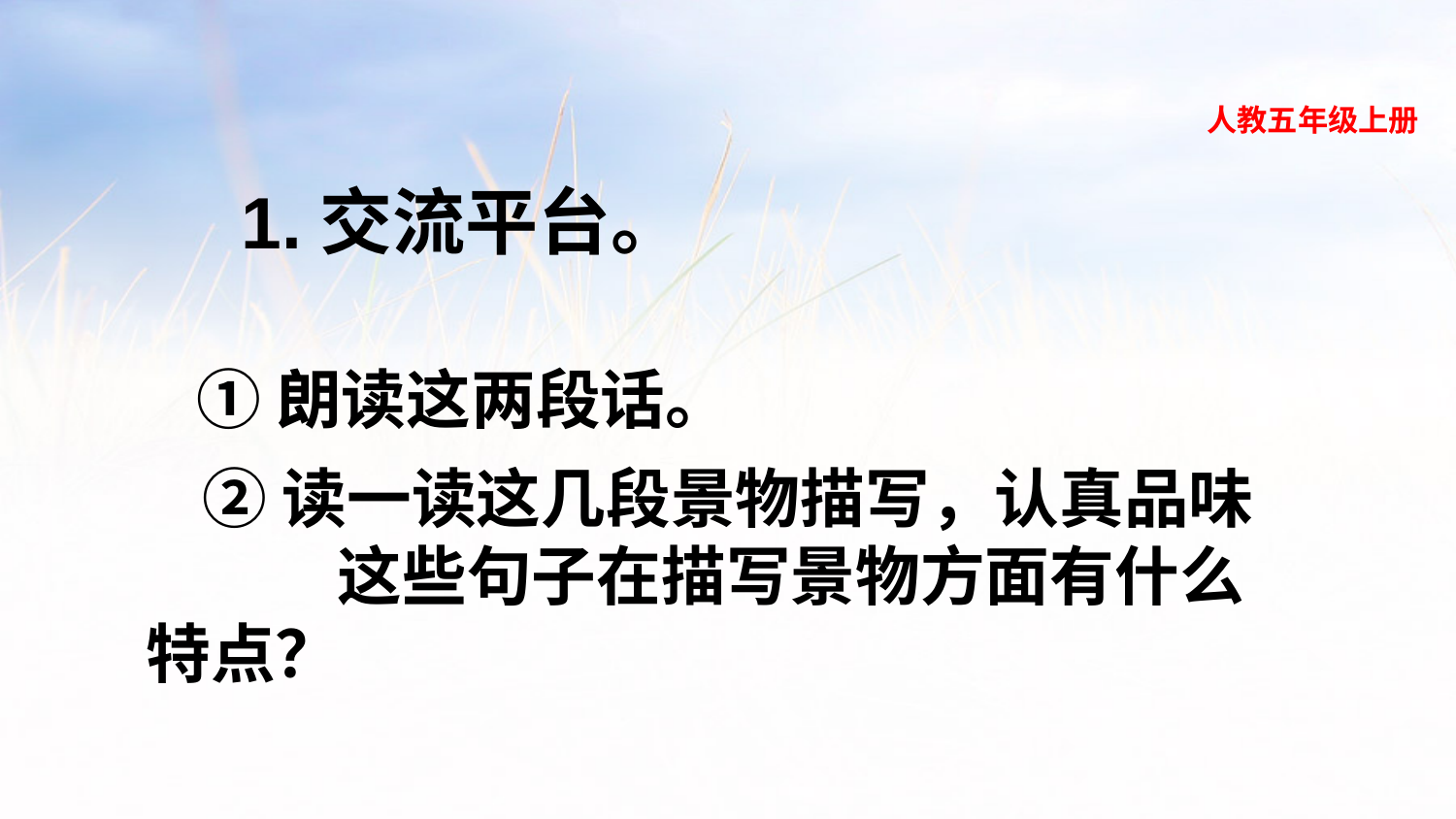

人教五年级上册
1.交流平台。
①朗读这两段话。
②读一读这几段景物描写，认真品味              这些句子在描写景物方面有什么特点？